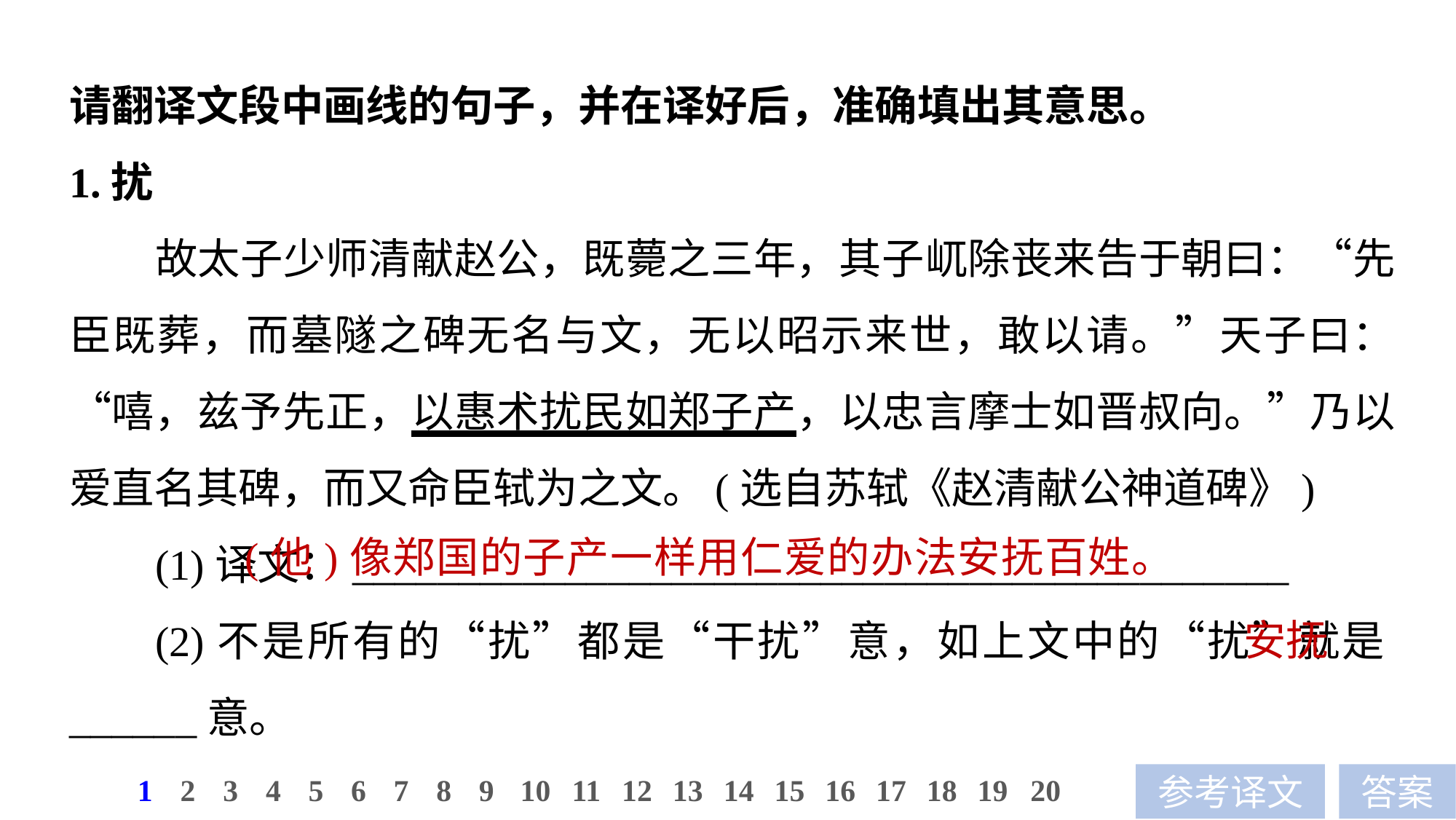

请翻译文段中画线的句子，并在译好后，准确填出其意思。
1.扰
故太子少师清献赵公，既薨之三年，其子屼除丧来告于朝曰：“先臣既葬，而墓隧之碑无名与文，无以昭示来世，敢以请。”天子曰：“嘻，兹予先正，以惠术扰民如郑子产，以忠言摩士如晋叔向。”乃以爱直名其碑，而又命臣轼为之文。(选自苏轼《赵清献公神道碑》)
(1)译文：____________________________________________
(2)不是所有的“扰”都是“干扰”意，如上文中的“扰”就是______意。
(他)像郑国的子产一样用仁爱的办法安抚百姓。
安抚
10
1
2
3
4
5
6
7
8
9
11
12
13
14
15
16
17
18
19
20
参考译文
答案